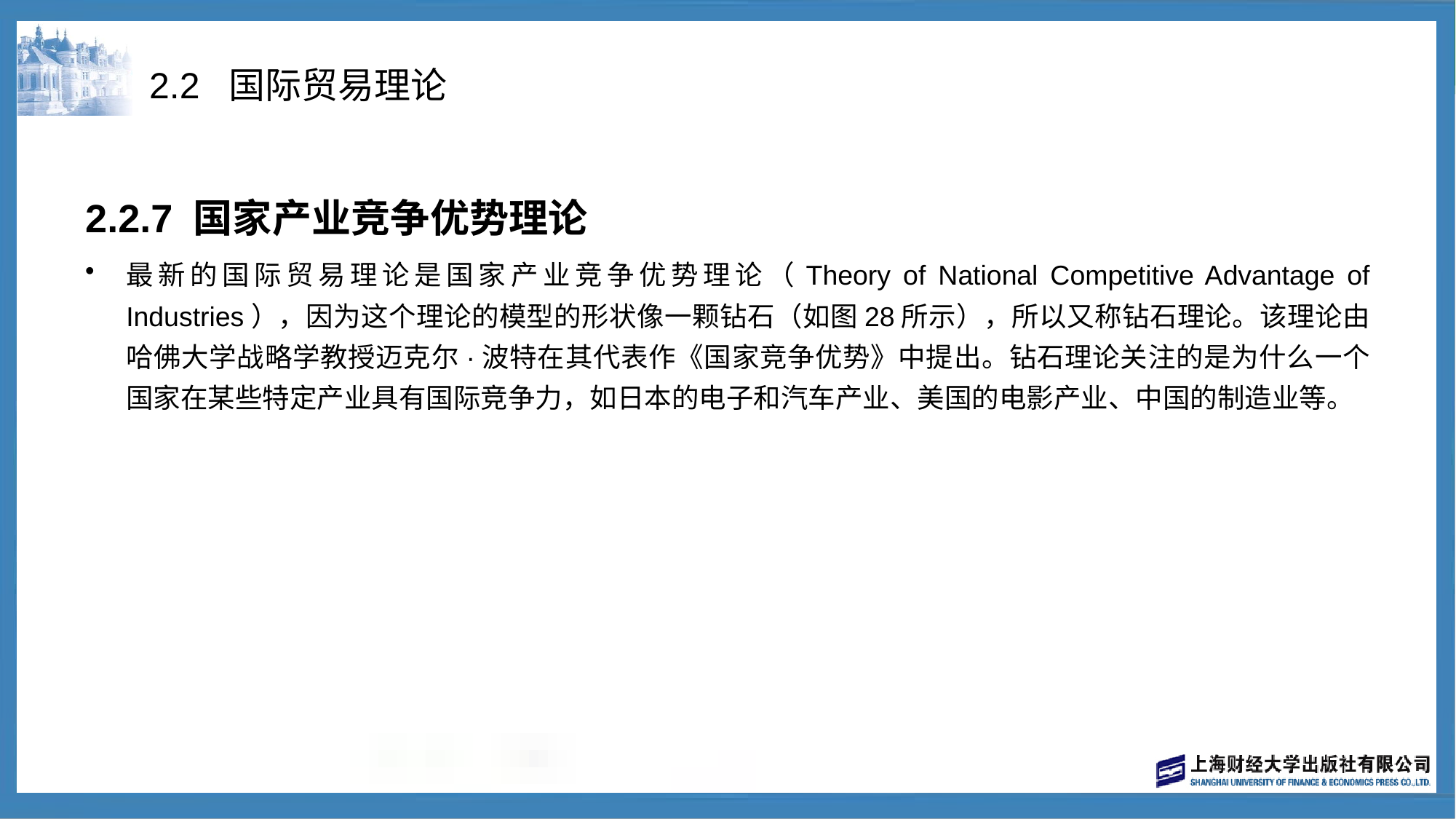

# 2.2  国际贸易理论
2.2.7 国家产业竞争优势理论
最新的国际贸易理论是国家产业竞争优势理论（Theory of National Competitive Advantage of Industries），因为这个理论的模型的形状像一颗钻石（如图28所示），所以又称钻石理论。该理论由哈佛大学战略学教授迈克尔·波特在其代表作《国家竞争优势》中提出。钻石理论关注的是为什么一个国家在某些特定产业具有国际竞争力，如日本的电子和汽车产业、美国的电影产业、中国的制造业等。